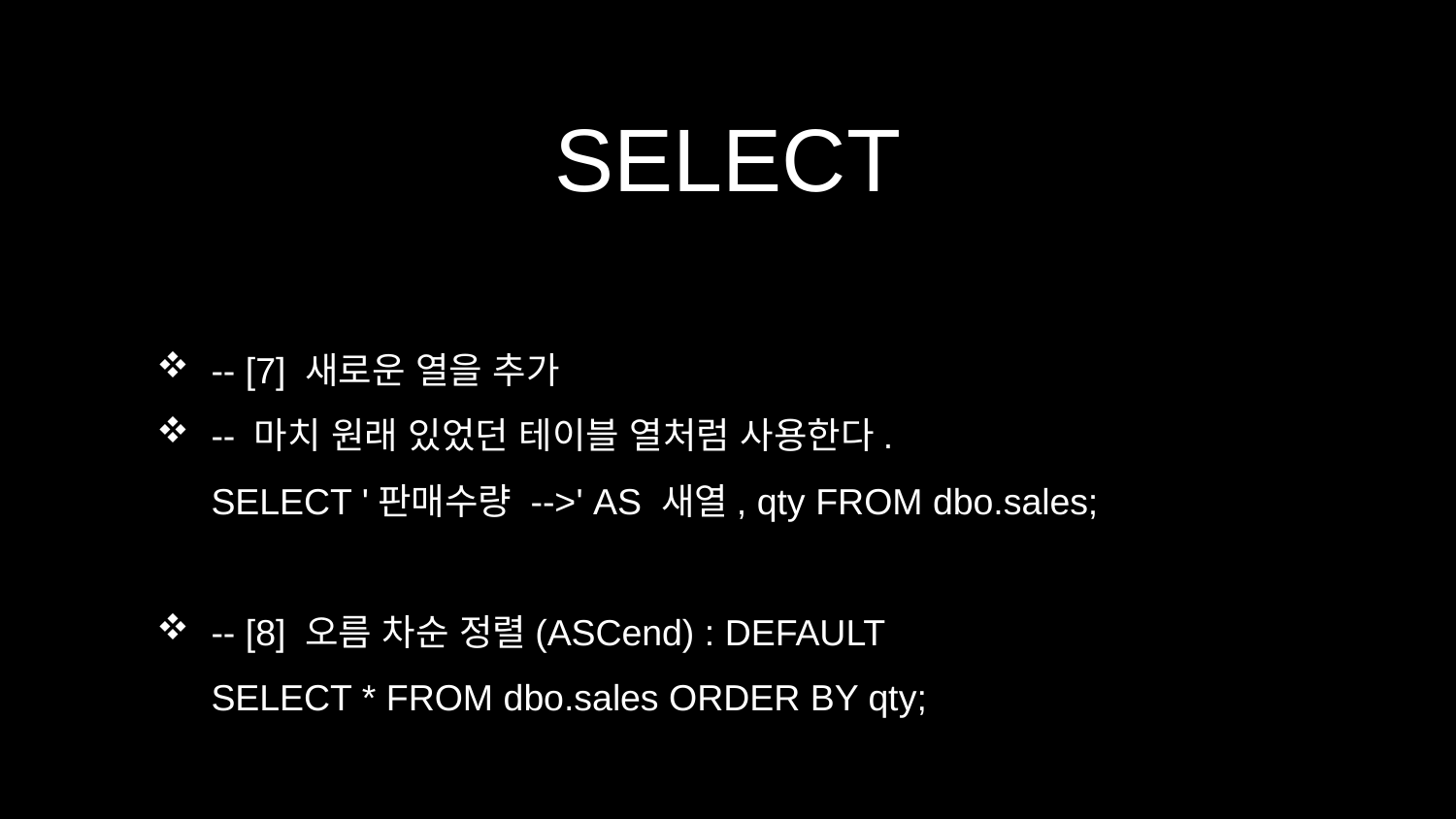

# SELECT
-- [7] 새로운 열을 추가
-- 마치 원래 있었던 테이블 열처럼 사용한다.
SELECT '판매수량 -->' AS 새열, qty FROM dbo.sales;

-- [8] 오름 차순 정렬(ASCend) : DEFAULT
SELECT * FROM dbo.sales ORDER BY qty;